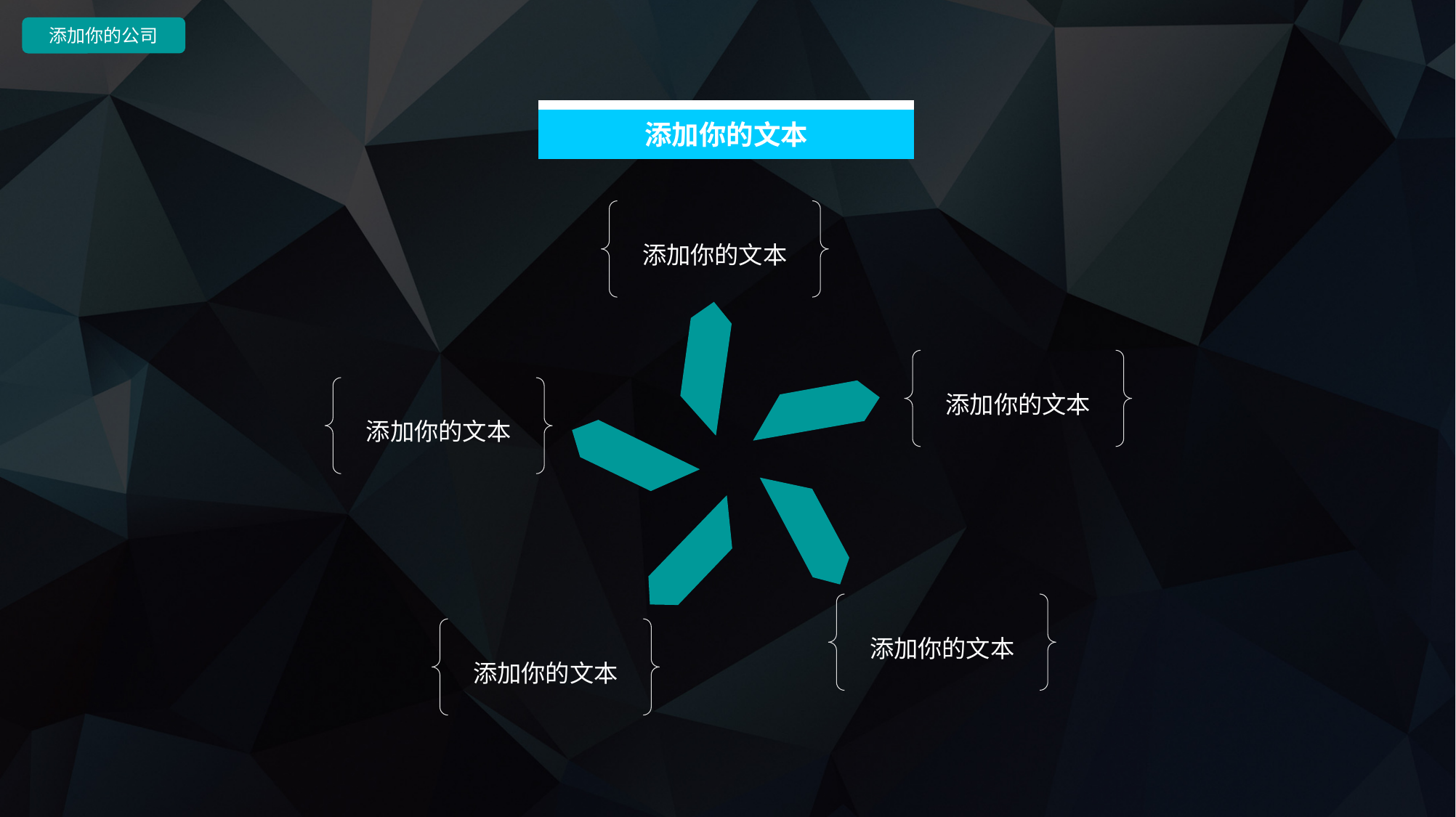

添加你的公司

添加你的文本
添加你的文本

添加你的文本
添加你的文本

添加你的文本
添加你的文本